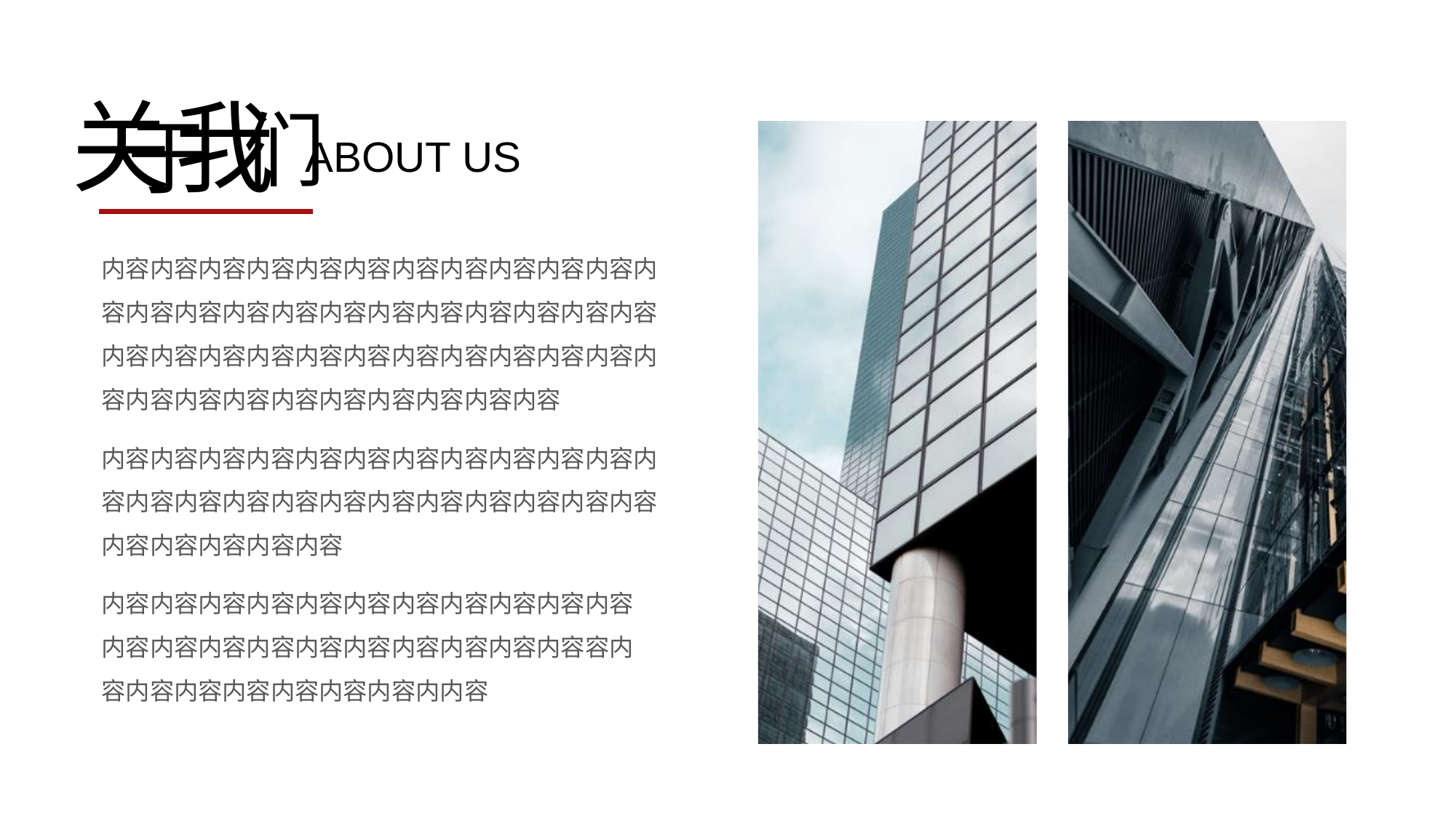

关
我
们
于

ABOUT US

内容内容内容内容内容内容内容内容内容内容内容内容内容内容内容内容内容内容内容内容内容内容内容内容内容内容内容内容内容内容内容内容内容内容内容内容内容内容内容内容内容内容内容内容
内容内容内容内容内容内容内容内容内容内容内容内容内容内容内容内容内容内容内容内容内容内容内容内容内容内容内容内容
内容内容内容内容内容内容内容内容内容内容内容内容内容内容内容内容内容内容内容内容内容容内容内容内容内容内容内容内容内内容